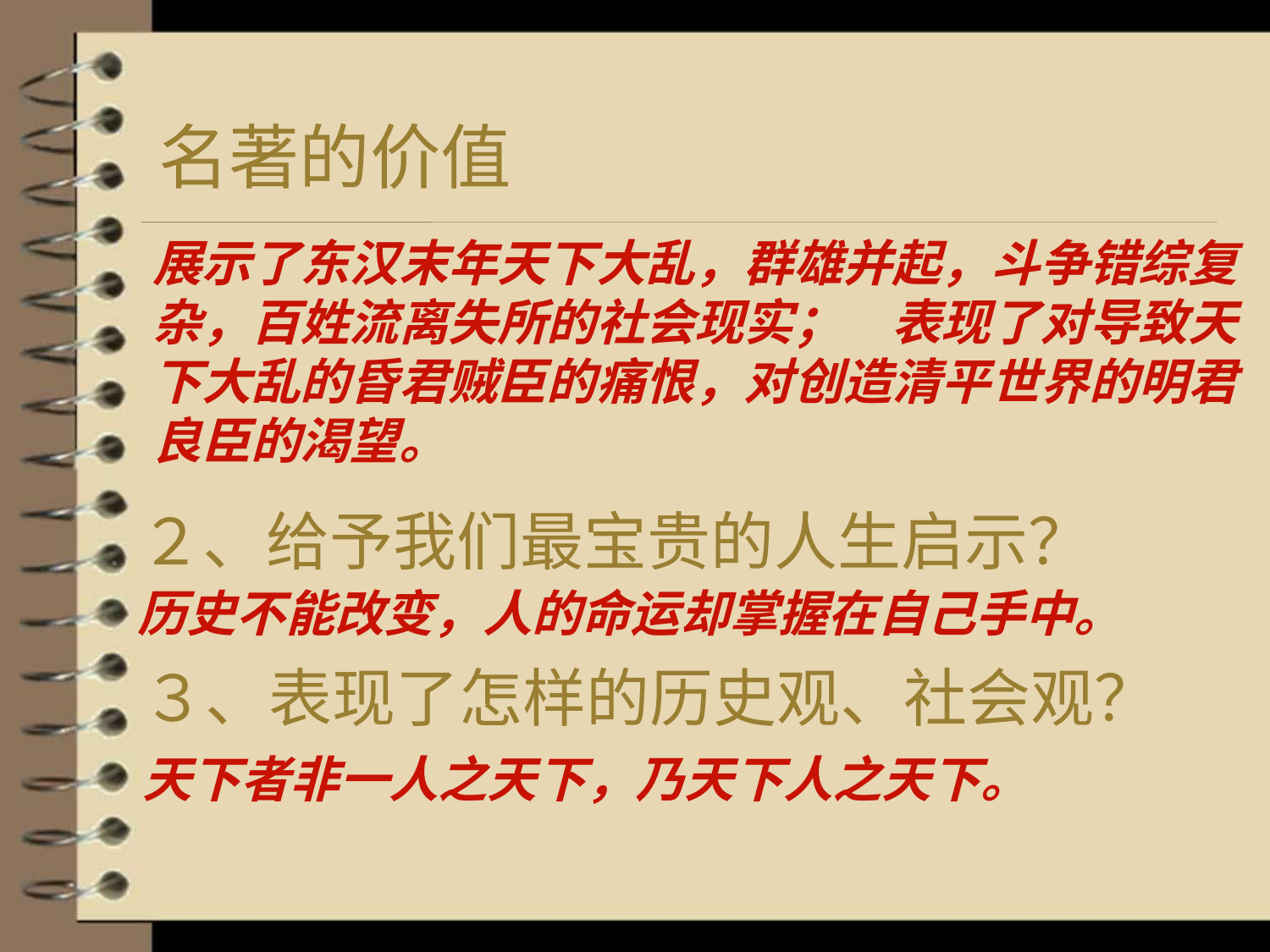

名著的价值
展示了东汉末年天下大乱，群雄并起，斗争错综复杂，百姓流离失所的社会现实；　表现了对导致天下大乱的昏君贼臣的痛恨，对创造清平世界的明君良臣的渴望。
２、给予我们最宝贵的人生启示？
历史不能改变，人的命运却掌握在自己手中。
３、表现了怎样的历史观、社会观？
天下者非一人之天下，乃天下人之天下。